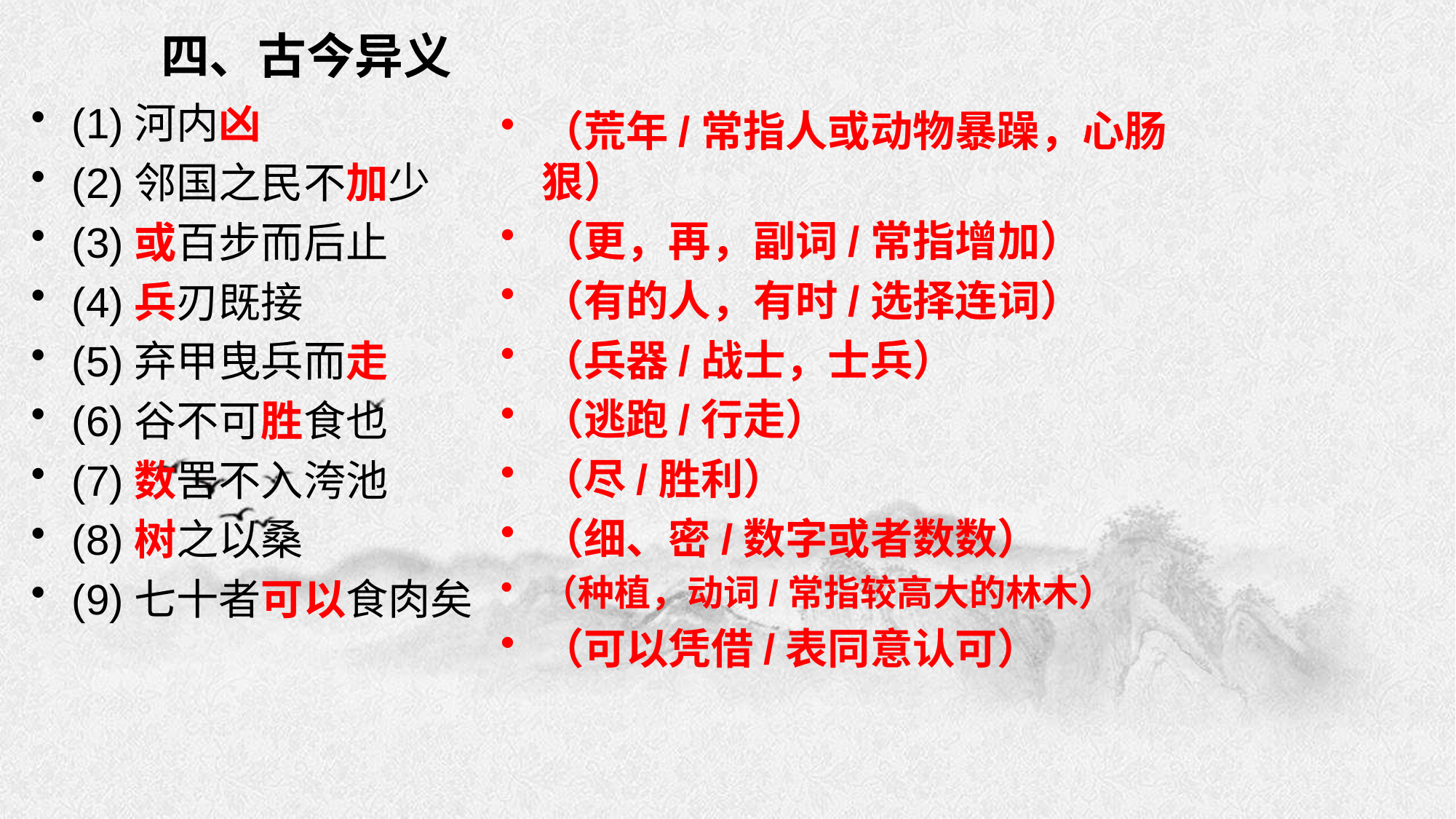

# 四、古今异义
(1)河内凶
(2)邻国之民不加少
(3)或百步而后止
(4)兵刃既接
(5)弃甲曳兵而走
(6)谷不可胜食也
(7)数罟不入洿池
(8)树之以桑
(9)七十者可以食肉矣
（荒年/常指人或动物暴躁，心肠狠）
（更，再，副词/常指增加）
（有的人，有时/选择连词）
（兵器/战士，士兵）
（逃跑/行走）
（尽/胜利）
（细、密/数字或者数数）
（种植，动词/常指较高大的林木）
（可以凭借/表同意认可）